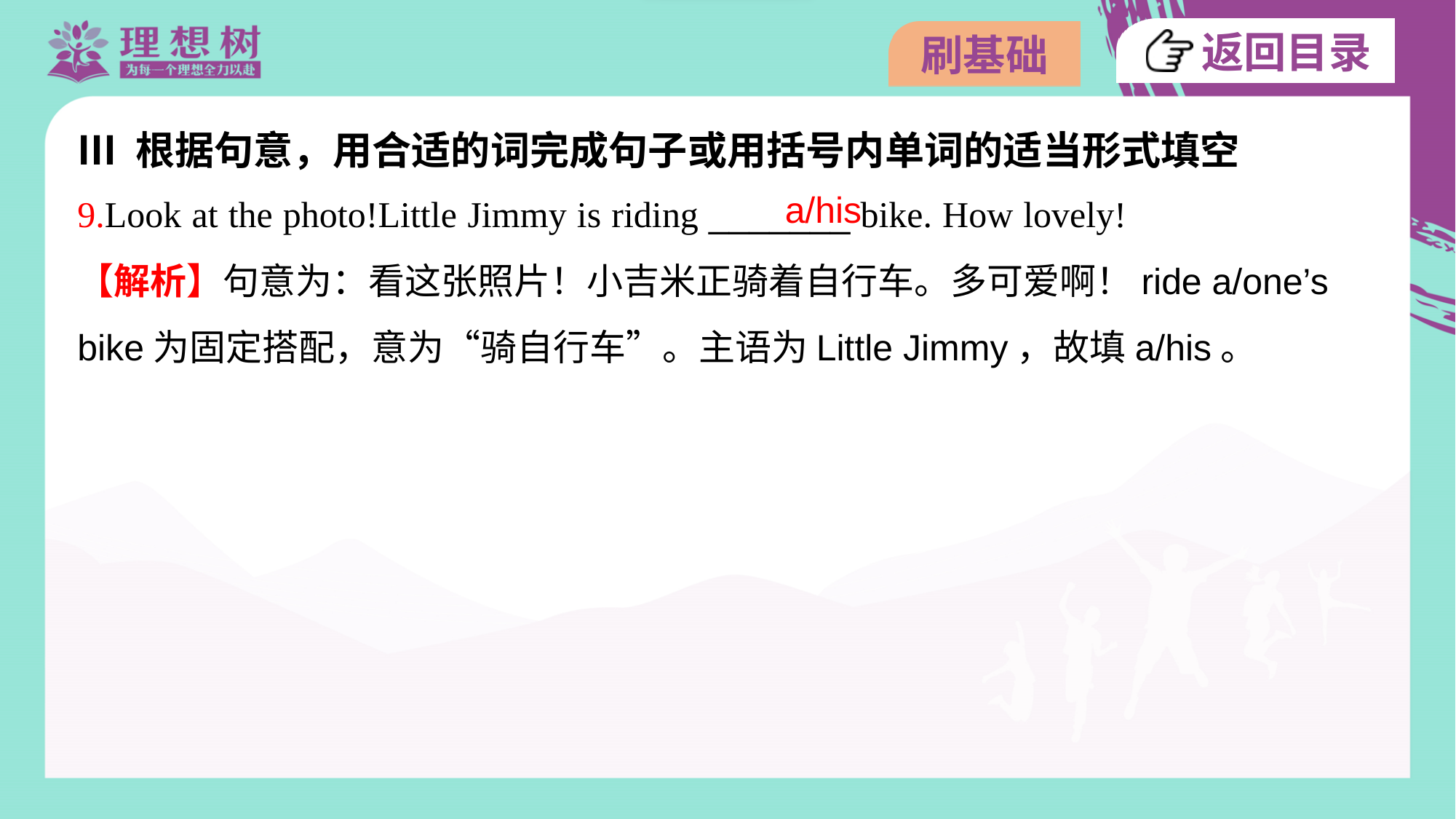

Ⅲ 根据句意，用合适的词完成句子或用括号内单词的适当形式填空
a/his
9.Look at the photo!Little Jimmy is riding _______ bike. How lovely!
【解析】句意为：看这张照片！小吉米正骑着自行车。多可爱啊！ride a/one’s
bike为固定搭配，意为“骑自行车”。主语为Little Jimmy，故填a/his。